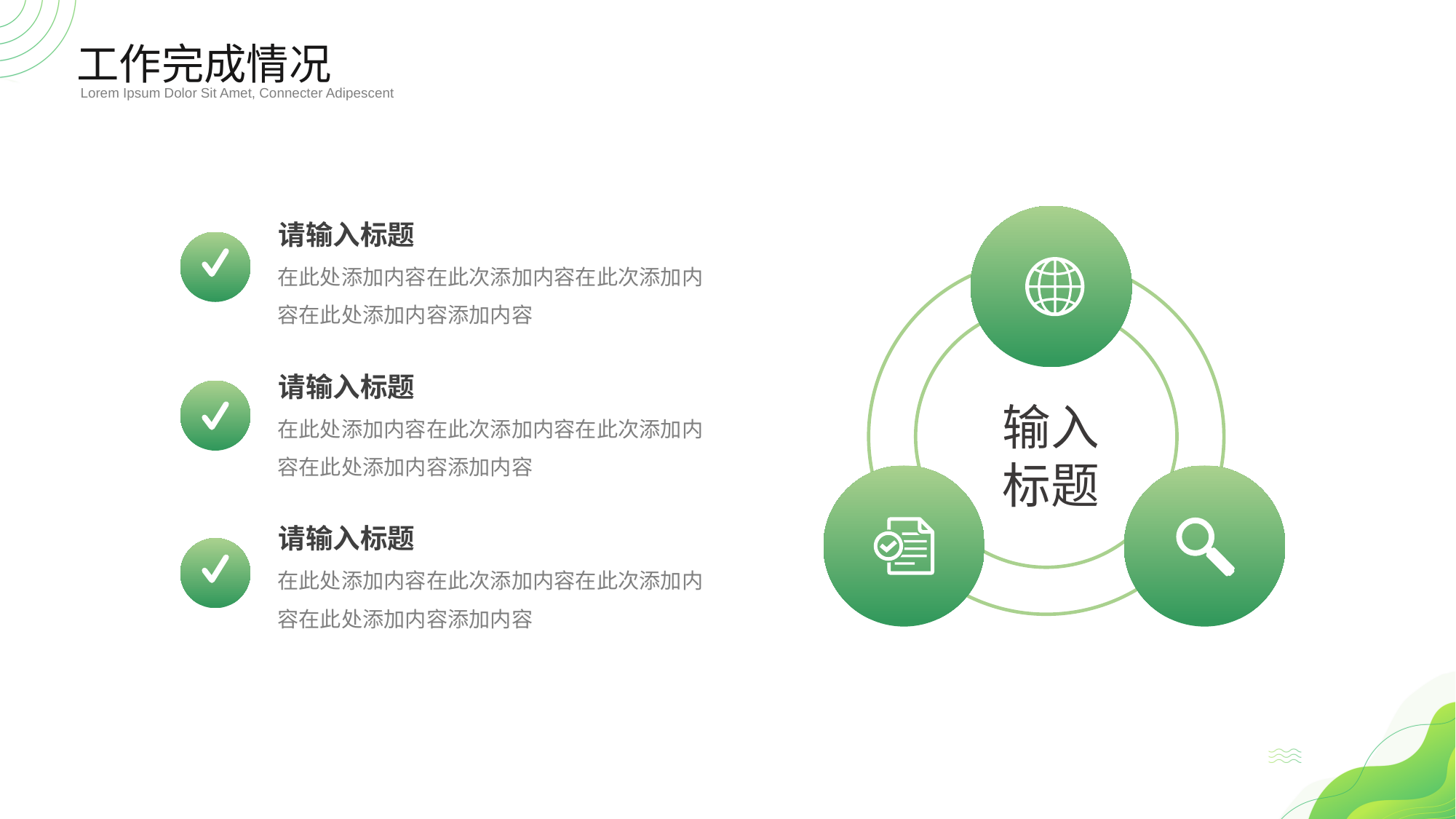

工作完成情况
Lorem Ipsum Dolor Sit Amet, Connecter Adipescent

请输入标题

在此处添加内容在此次添加内容在此次添加内容在此处添加内容添加内容

请输入标题

输入标题
在此处添加内容在此次添加内容在此次添加内容在此处添加内容添加内容

请输入标题

在此处添加内容在此次添加内容在此次添加内容在此处添加内容添加内容